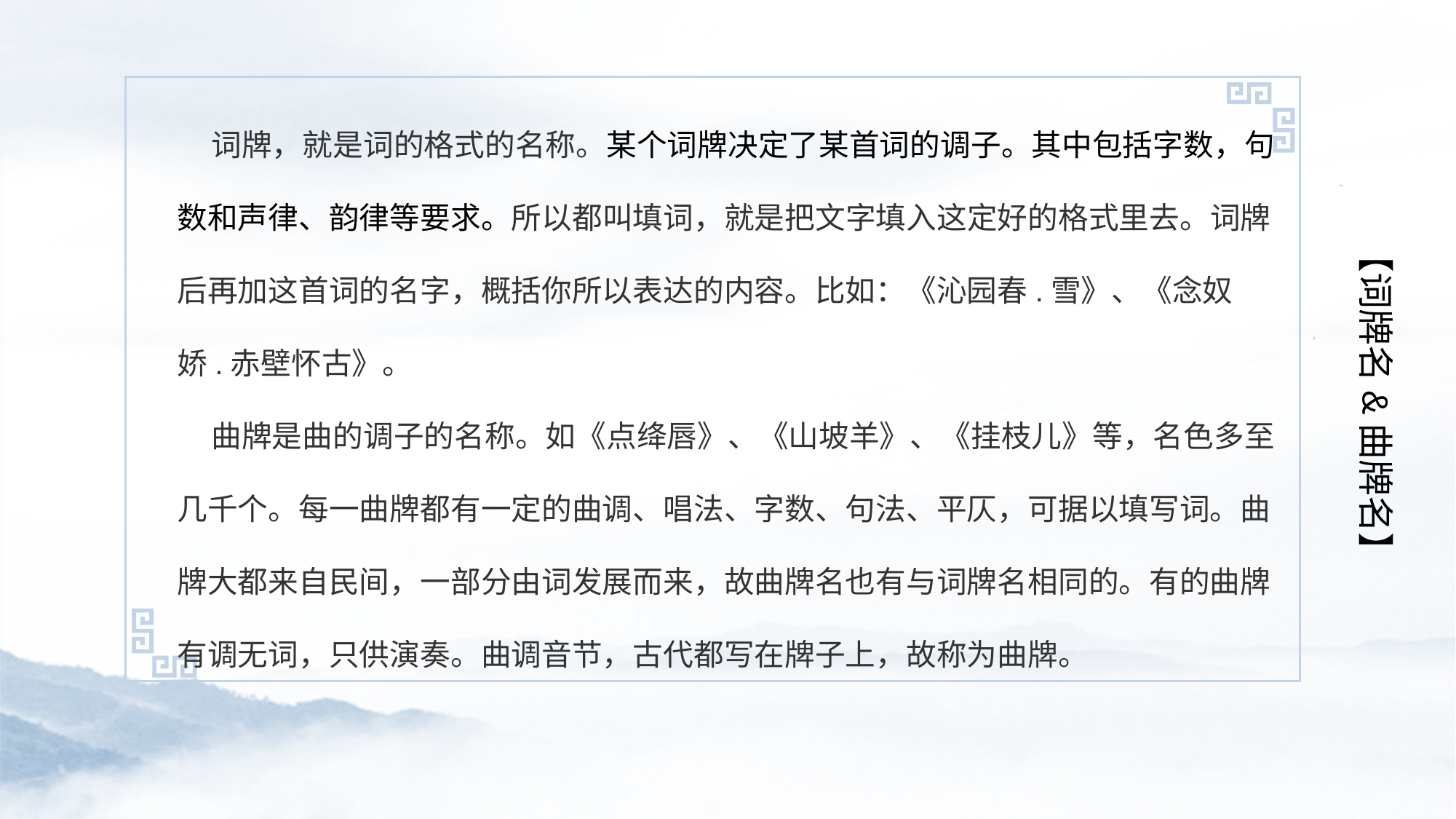

词牌，就是词的格式的名称。某个词牌决定了某首词的调子。其中包括字数，句数和声律、韵律等要求。所以都叫填词，就是把文字填入这定好的格式里去。词牌后再加这首词的名字，概括你所以表达的内容。比如：《沁园春.雪》、《念奴娇.赤壁怀古》。
    曲牌是曲的调子的名称。如《点绛唇》、《山坡羊》、《挂枝儿》等，名色多至几千个。每一曲牌都有一定的曲调、唱法、字数、句法、平仄，可据以填写词。曲牌大都来自民间，一部分由词发展而来，故曲牌名也有与词牌名相同的。有的曲牌有调无词，只供演奏。曲调音节，古代都写在牌子上，故称为曲牌。
【词牌名&曲牌名】